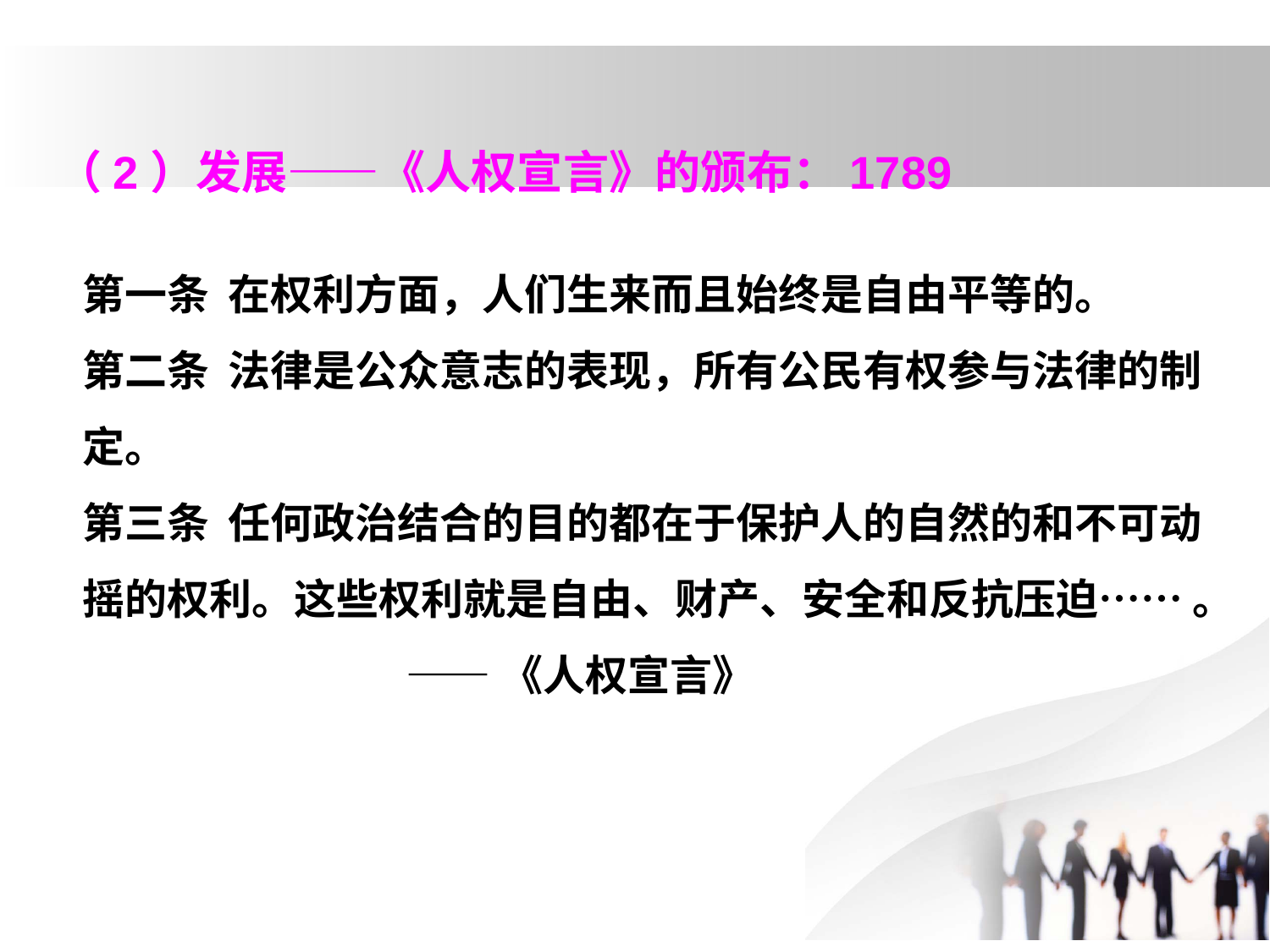

（2）发展——《人权宣言》的颁布：1789
第一条  在权利方面，人们生来而且始终是自由平等的。
第二条  法律是公众意志的表现，所有公民有权参与法律的制定。
第三条  任何政治结合的目的都在于保护人的自然的和不可动摇的权利。这些权利就是自由、财产、安全和反抗压迫…… 。
                                  ——《人权宣言》